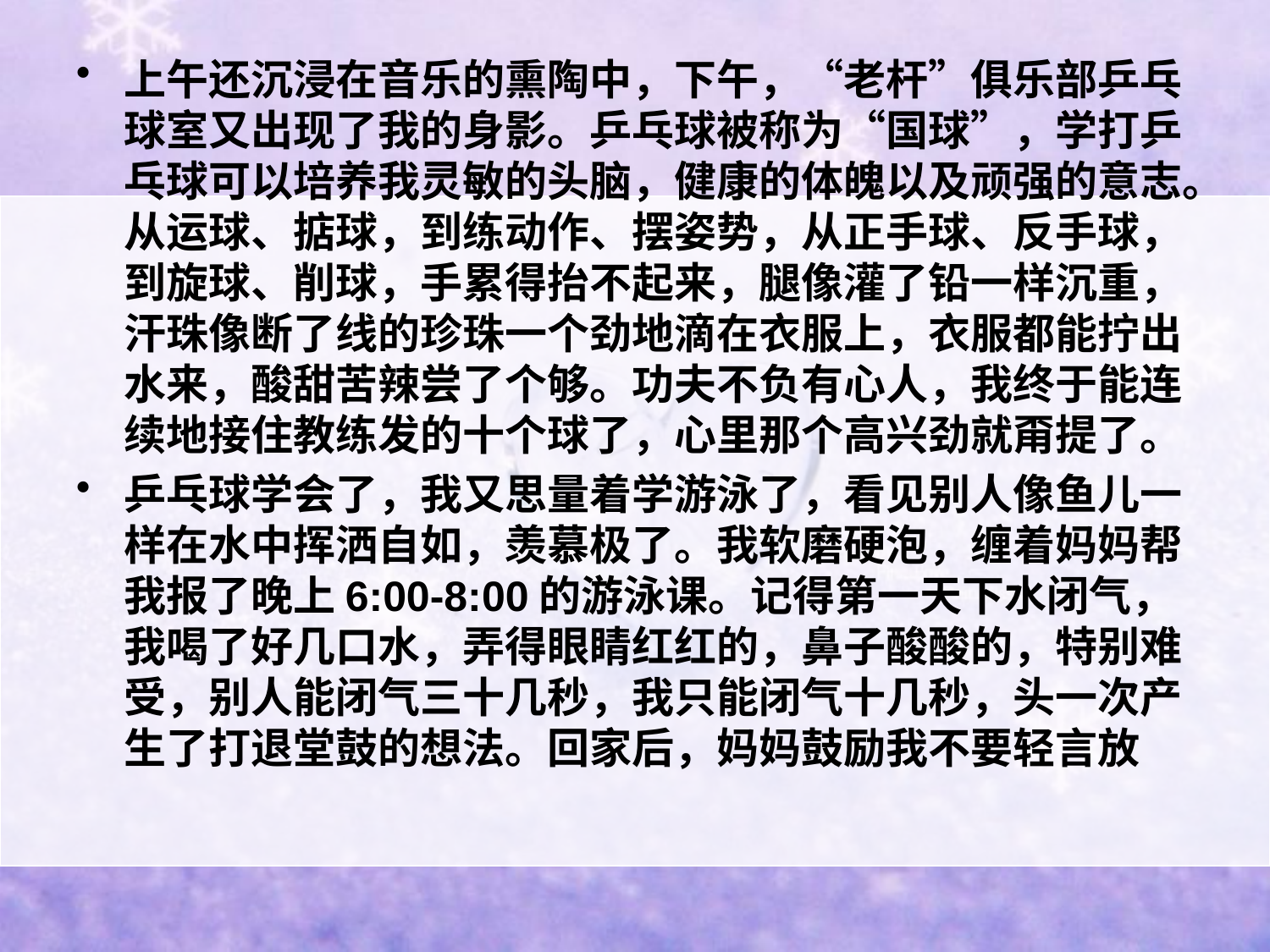

#
上午还沉浸在音乐的熏陶中，下午，“老杆”俱乐部乒乓球室又出现了我的身影。乒乓球被称为“国球”，学打乒乓球可以培养我灵敏的头脑，健康的体魄以及顽强的意志。从运球、掂球，到练动作、摆姿势，从正手球、反手球，到旋球、削球，手累得抬不起来，腿像灌了铅一样沉重，汗珠像断了线的珍珠一个劲地滴在衣服上，衣服都能拧出水来，酸甜苦辣尝了个够。功夫不负有心人，我终于能连续地接住教练发的十个球了，心里那个高兴劲就甭提了。
乒乓球学会了，我又思量着学游泳了，看见别人像鱼儿一样在水中挥洒自如，羡慕极了。我软磨硬泡，缠着妈妈帮我报了晚上6:00-8:00的游泳课。记得第一天下水闭气，我喝了好几口水，弄得眼睛红红的，鼻子酸酸的，特别难受，别人能闭气三十几秒，我只能闭气十几秒，头一次产生了打退堂鼓的想法。回家后，妈妈鼓励我不要轻言放